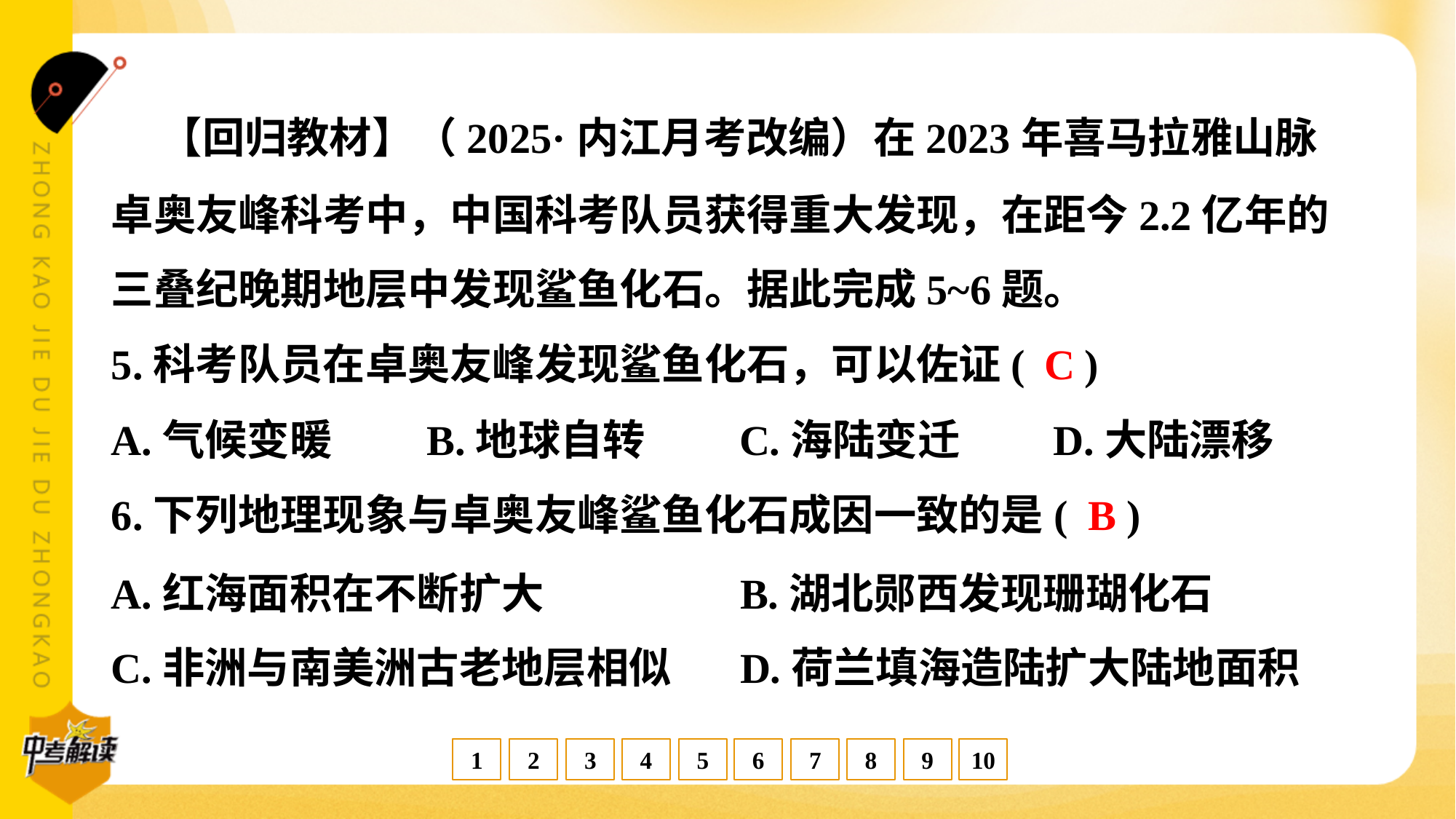

【回归教材】（2025·内江月考改编）在2023年喜马拉雅山脉
卓奥友峰科考中，中国科考队员获得重大发现，在距今2.2亿年的
三叠纪晚期地层中发现鲨鱼化石。据此完成5~6题。
C
5.科考队员在卓奥友峰发现鲨鱼化石，可以佐证(     )
A.气候变暖	B.地球自转	C.海陆变迁	D.大陆漂移
B
6.下列地理现象与卓奥友峰鲨鱼化石成因一致的是(     )
A.红海面积在不断扩大	B.湖北郧西发现珊瑚化石
C.非洲与南美洲古老地层相似	D.荷兰填海造陆扩大陆地面积